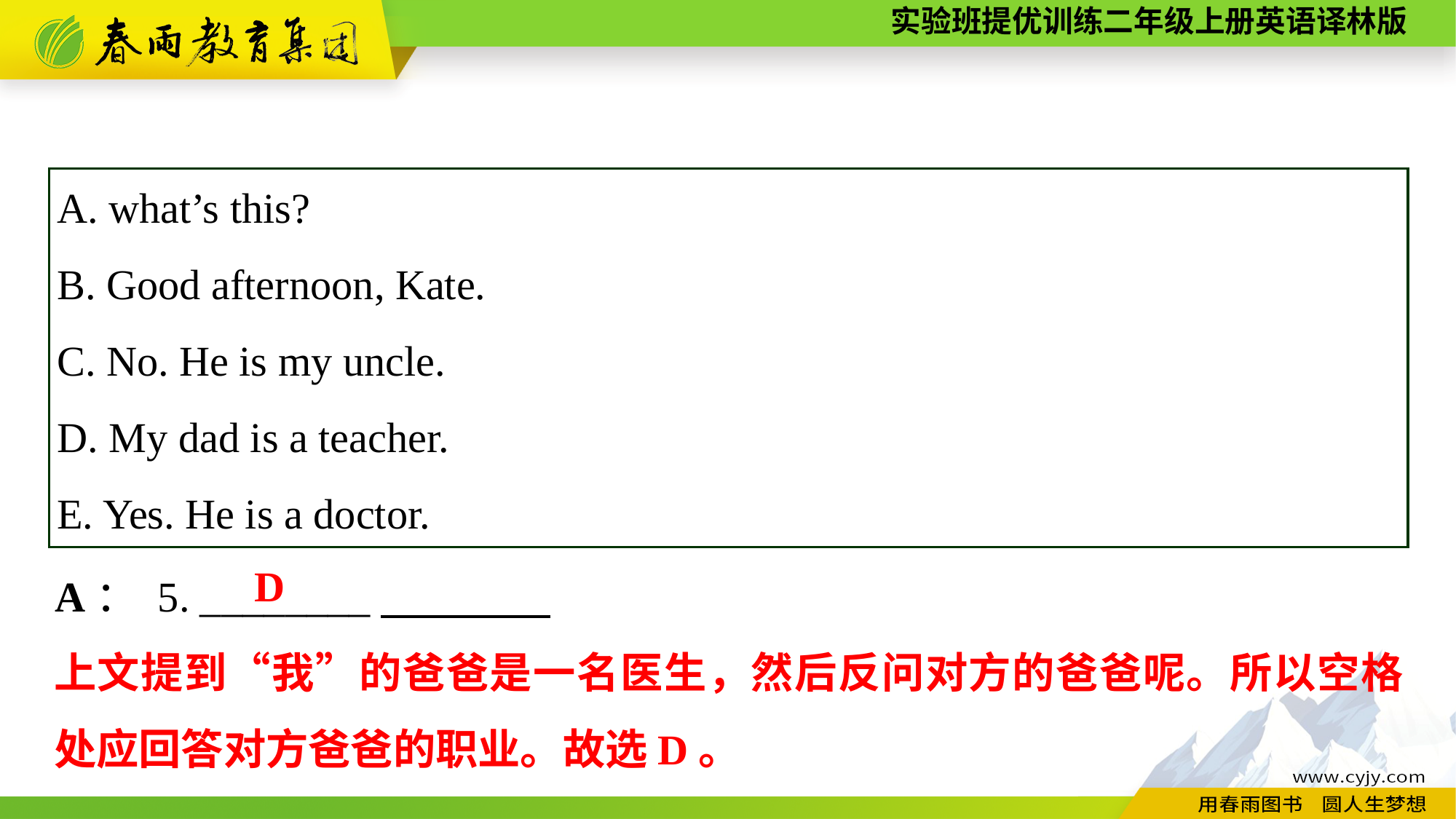

A. what’s this?
B. Good afternoon, Kate.
C. No. He is my uncle.
D. My dad is a teacher.
E. Yes. He is a doctor.

A： 5. ________
D
上文提到“我”的爸爸是一名医生，然后反问对方的爸爸呢。所以空格处应回答对方爸爸的职业。故选D。